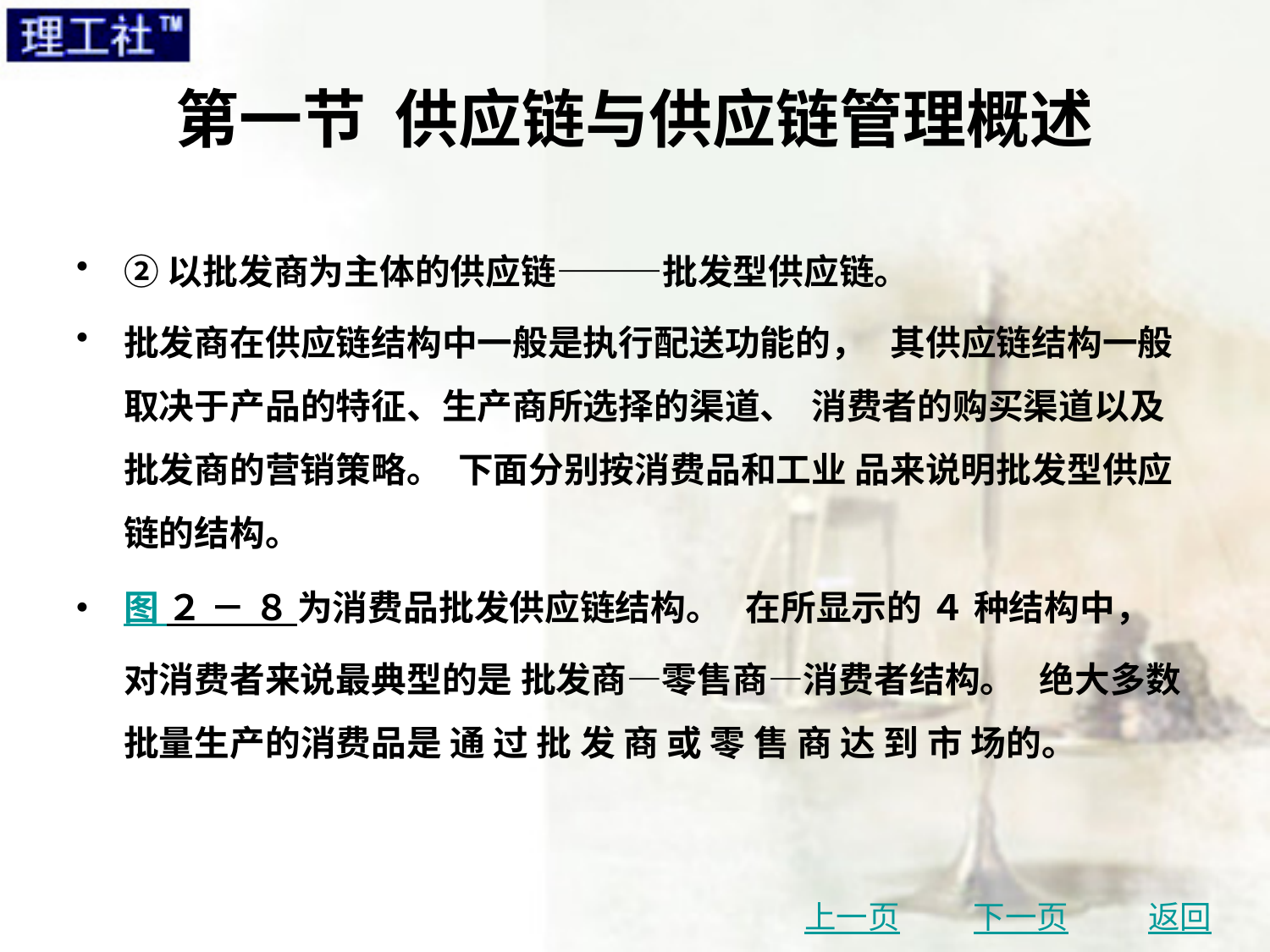

# 第一节  供应链与供应链管理概述
②以批发商为主体的供应链———批发型供应链。
批发商在供应链结构中一般是执行配送功能的，   其供应链结构一般取决于产品的特征、生产商所选择的渠道、  消费者的购买渠道以及批发商的营销策略。  下面分别按消费品和工业 品来说明批发型供应链的结构。
图 ２ － ８ 为消费品批发供应链结构。   在所显示的 ４ 种结构中，  对消费者来说最典型的是 批发商—零售商—消费者结构。   绝大多数批量生产的消费品是 通 过 批 发 商 或 零 售 商 达 到 市 场的。
上一页
下一页
返回